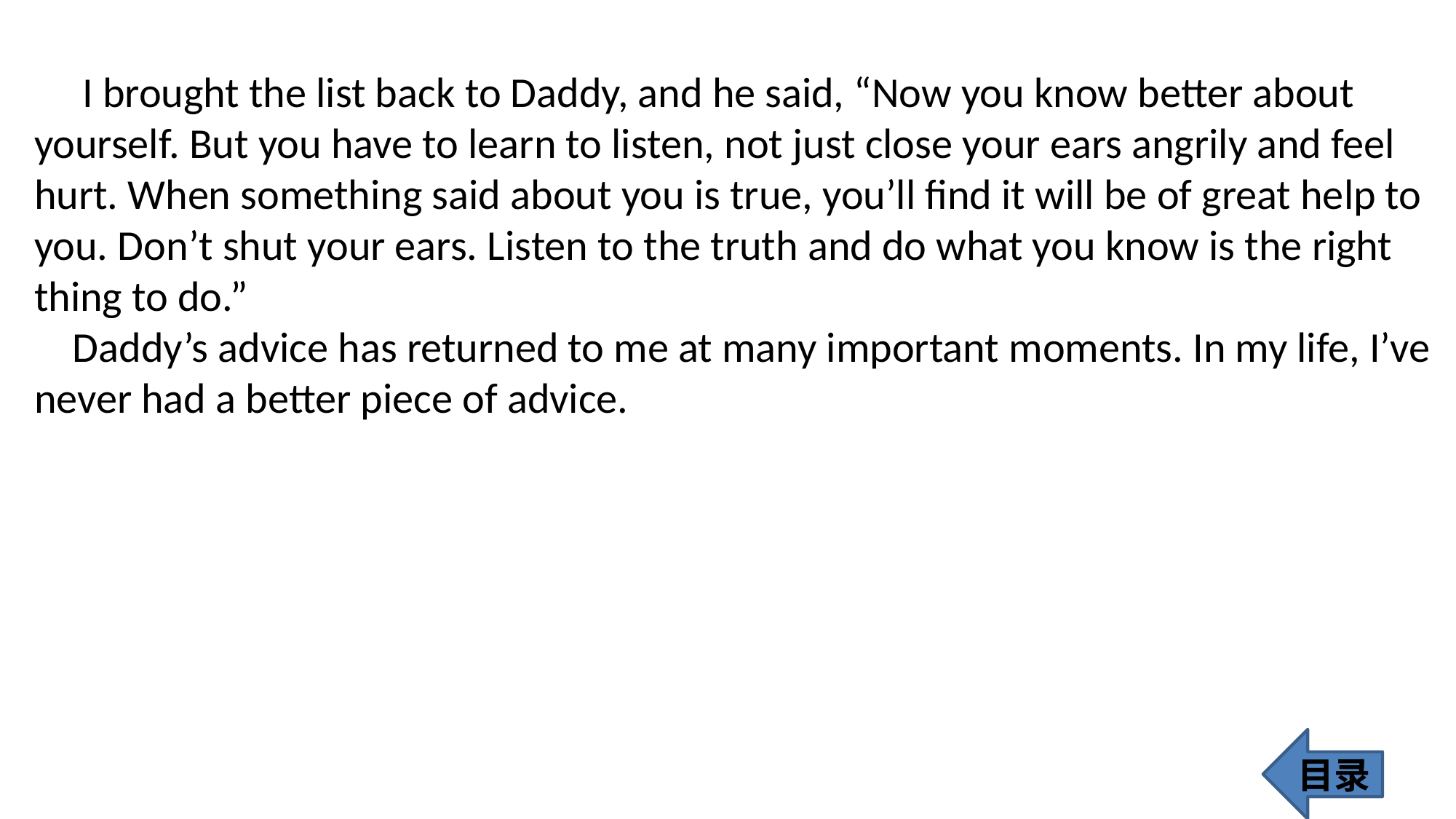

I brought the list back to Daddy, and he said, “Now you know better about yourself. But you have to learn to listen, not just close your ears angrily and feel hurt. When something said about you is true, you’ll find it will be of great help to you. Don’t shut your ears. Listen to the truth and do what you know is the right thing to do.”
    Daddy’s advice has returned to me at many important moments. In my life, I’ve never had a better piece of advice.

目录
242